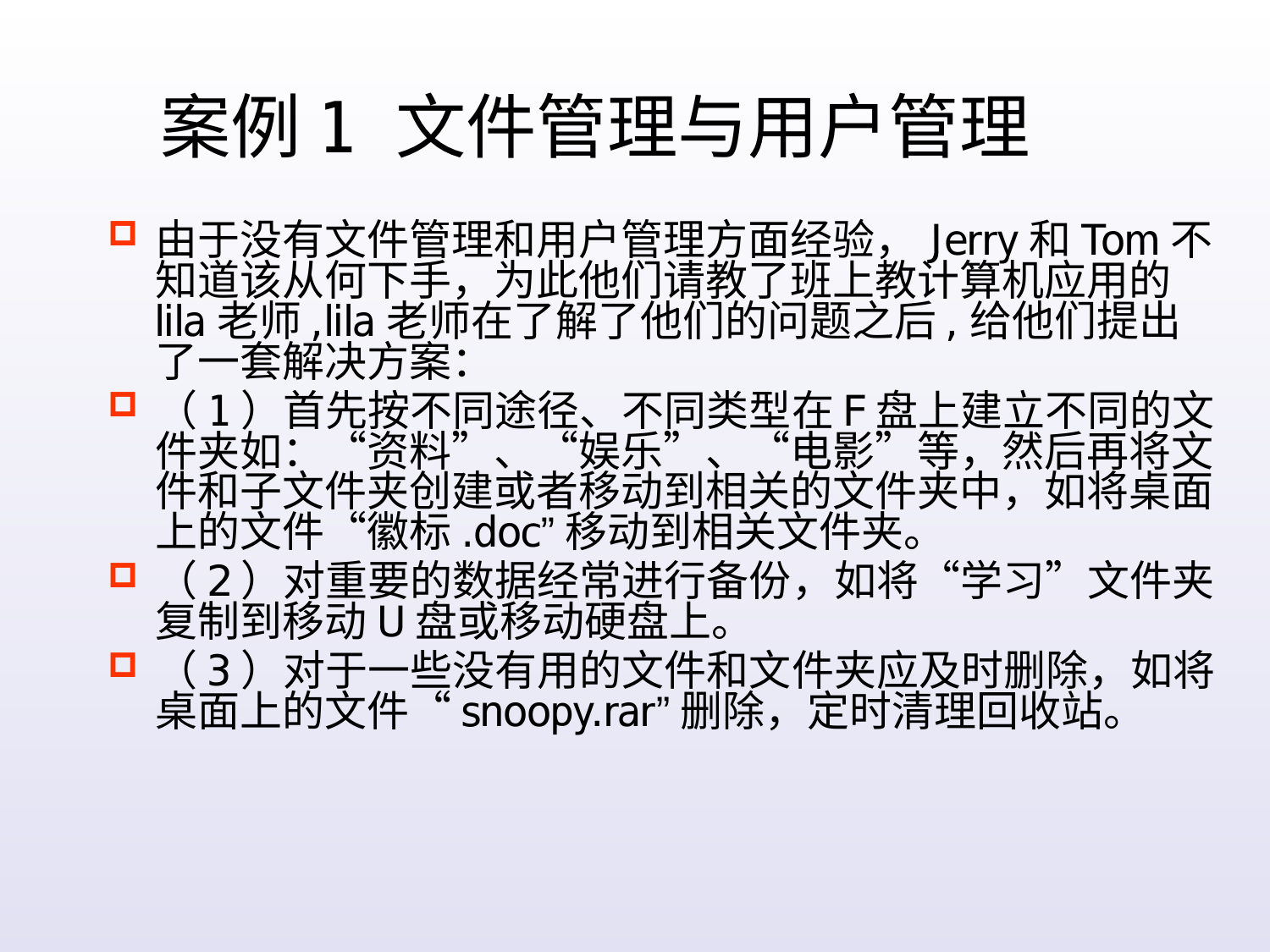

案例1 文件管理与用户管理
由于没有文件管理和用户管理方面经验，Jerry和Tom不知道该从何下手，为此他们请教了班上教计算机应用的lila老师,lila老师在了解了他们的问题之后,给他们提出了一套解决方案：
（1）首先按不同途径、不同类型在F盘上建立不同的文件夹如：“资料”、“娱乐”、“电影”等，然后再将文件和子文件夹创建或者移动到相关的文件夹中，如将桌面上的文件“徽标.doc”移动到相关文件夹。
（2）对重要的数据经常进行备份，如将“学习”文件夹复制到移动U盘或移动硬盘上。
（3）对于一些没有用的文件和文件夹应及时删除，如将桌面上的文件“snoopy.rar”删除，定时清理回收站。